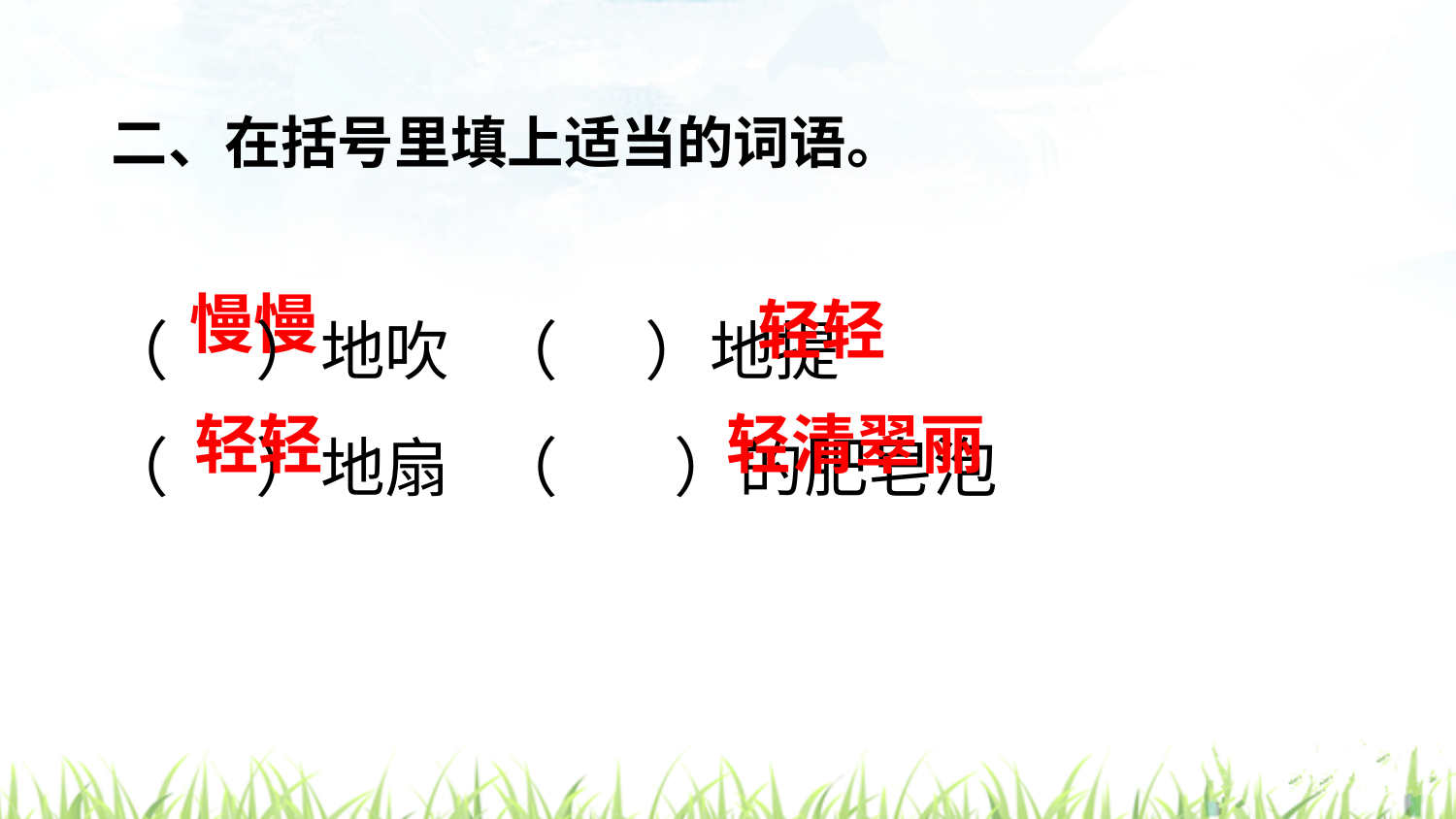

二、在括号里填上适当的词语。
 （      ）地吹   （      ）地提
 （      ）地扇   （        ）的肥皂泡
慢慢
轻轻
轻轻
轻清翠丽